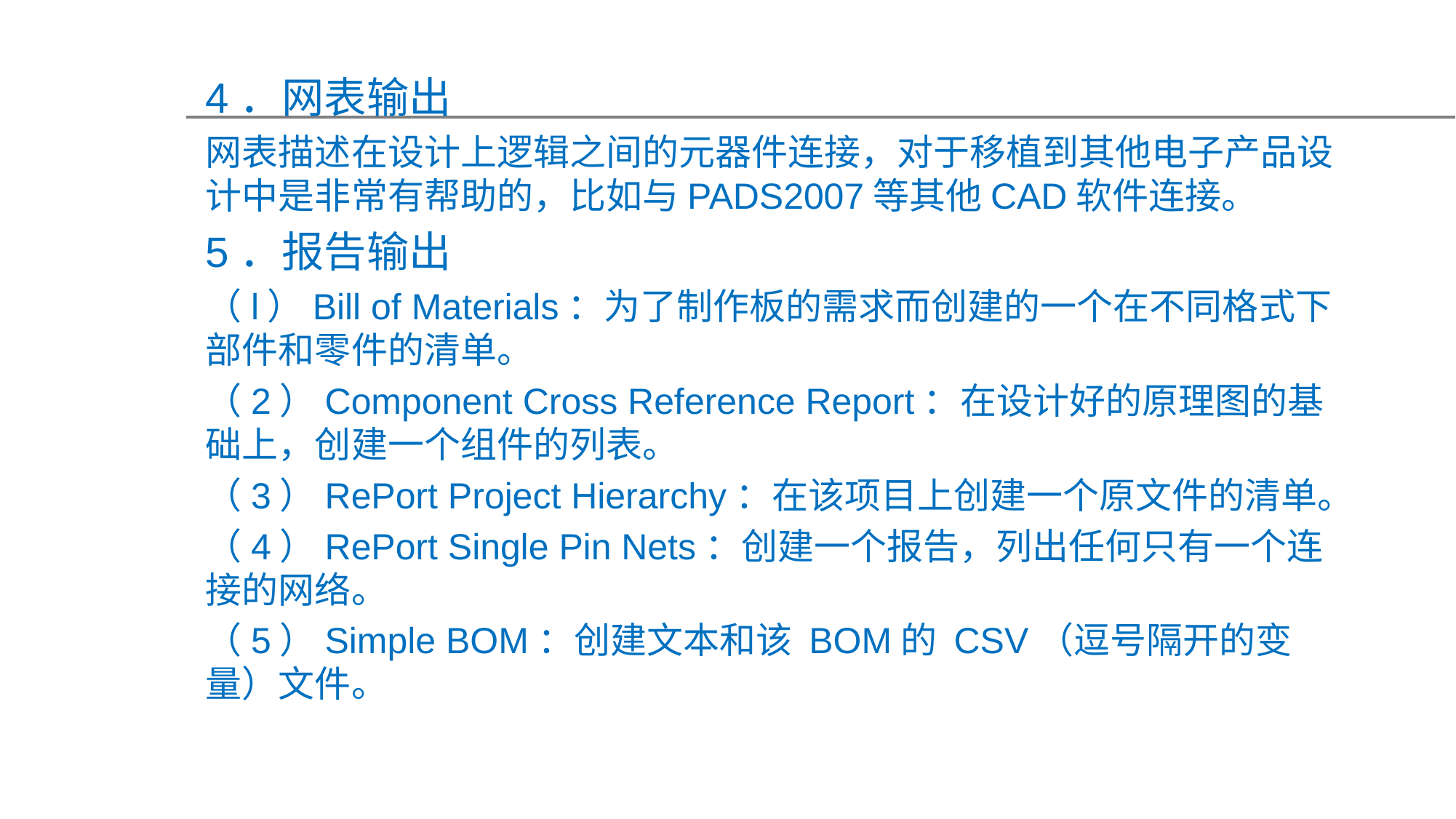

4．网表输出
网表描述在设计上逻辑之间的元器件连接，对于移植到其他电子产品设计中是非常有帮助的，比如与PADS2007等其他CAD软件连接。
5．报告输出
（l）Bill of Materials：为了制作板的需求而创建的一个在不同格式下部件和零件的清单。
（2）Component Cross Reference Report：在设计好的原理图的基础上，创建一个组件的列表。
（3）RePort Project Hierarchy：在该项目上创建一个原文件的清单。
（4）RePort Single Pin Nets：创建一个报告，列出任何只有一个连接的网络。
（5）Simple BOM：创建文本和该 BOM的 CSV（逗号隔开的变量）文件。